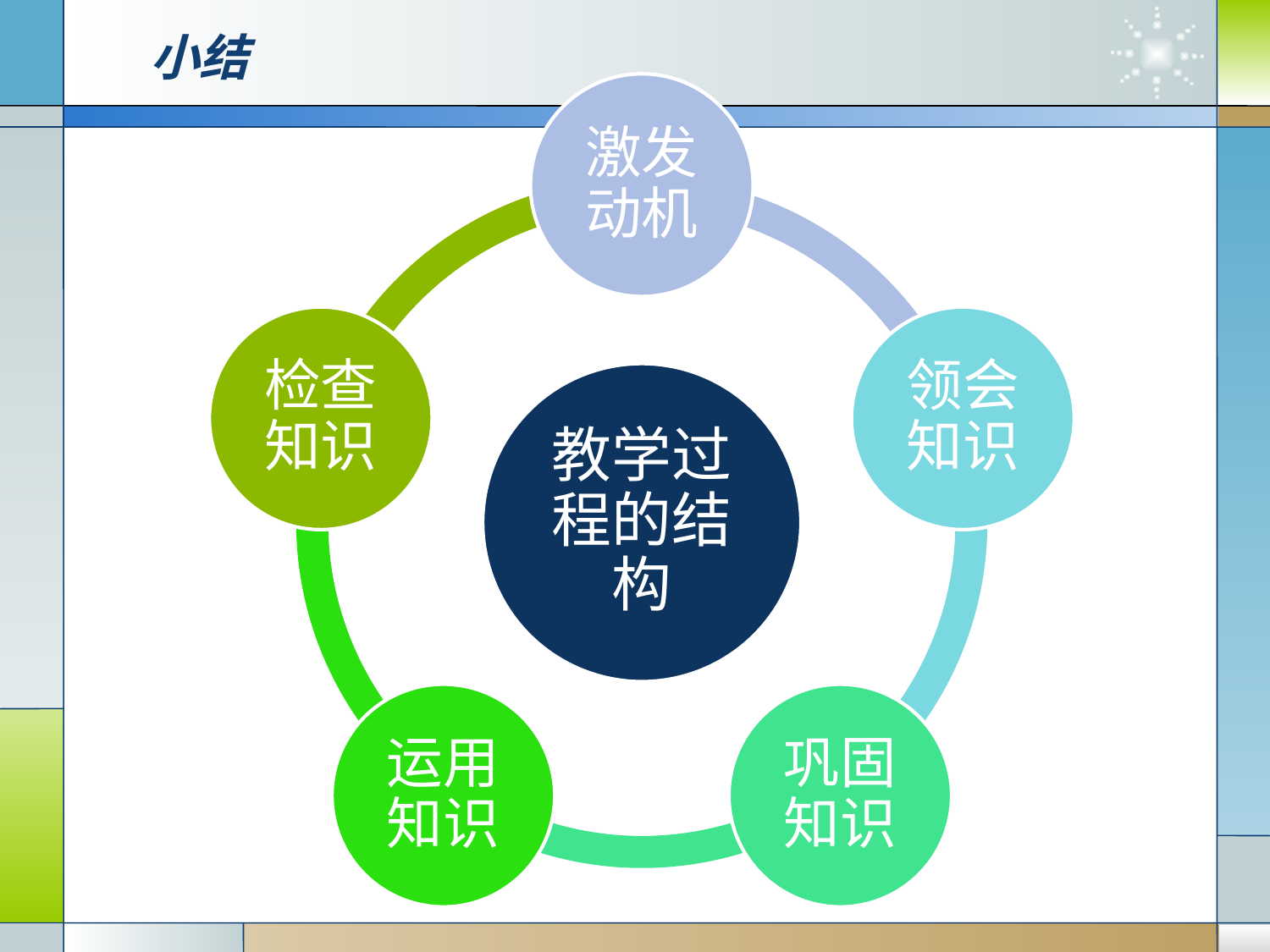

# 小结
教学过程的结构
激发动机
领会知识
巩固知识
运用知识
检查知识